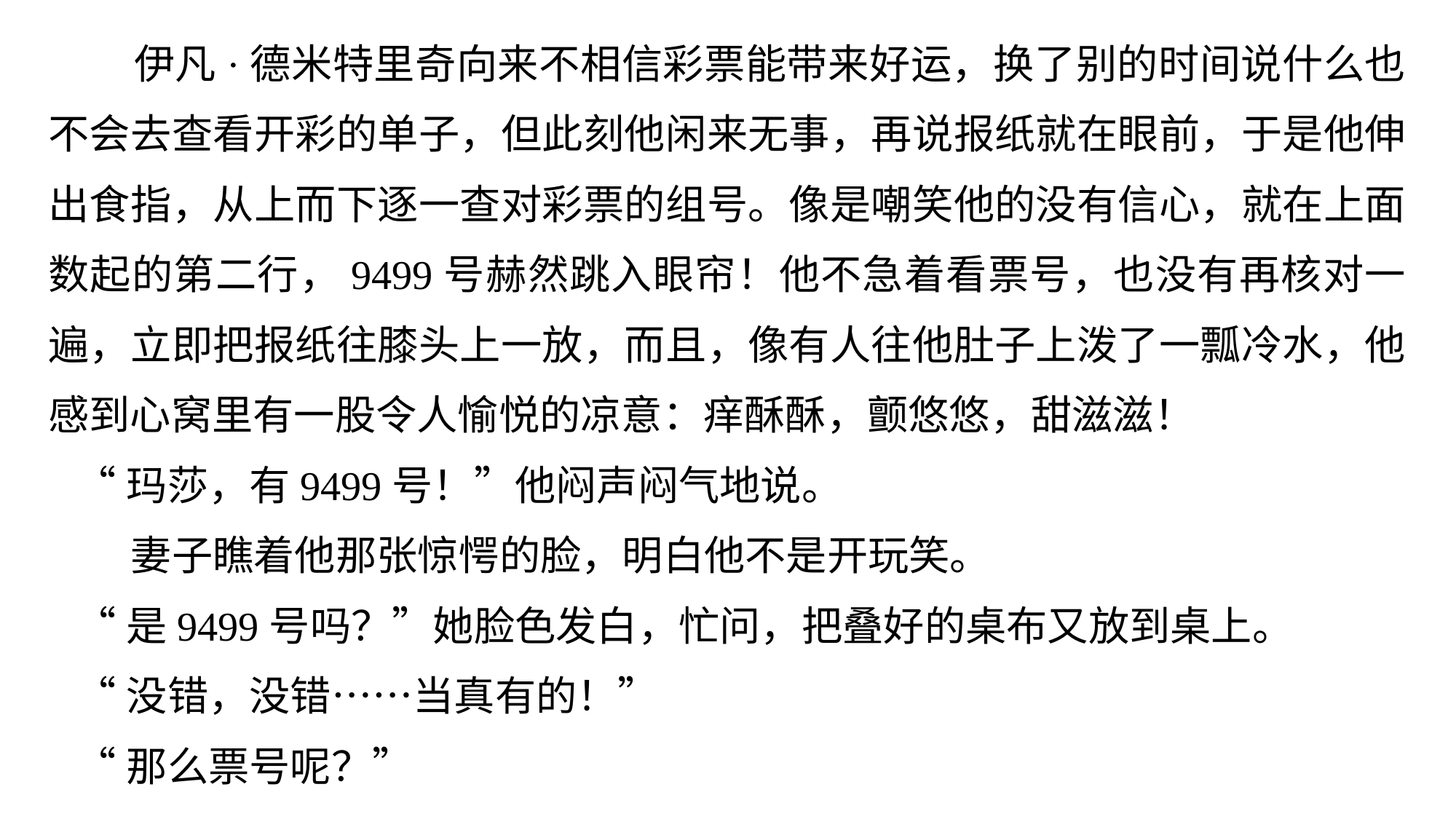

伊凡·德米特里奇向来不相信彩票能带来好运，换了别的时间说什么也不会去查看开彩的单子，但此刻他闲来无事，再说报纸就在眼前，于是他伸出食指，从上而下逐一查对彩票的组号。像是嘲笑他的没有信心，就在上面数起的第二行，9499号赫然跳入眼帘！他不急着看票号，也没有再核对一遍，立即把报纸往膝头上一放，而且，像有人往他肚子上泼了一瓢冷水，他感到心窝里有一股令人愉悦的凉意：痒酥酥，颤悠悠，甜滋滋！
   “玛莎，有9499号！”他闷声闷气地说。
        妻子瞧着他那张惊愕的脸，明白他不是开玩笑。
   “是9499号吗？”她脸色发白，忙问，把叠好的桌布又放到桌上。
   “没错，没错……当真有的！”
   “那么票号呢？”